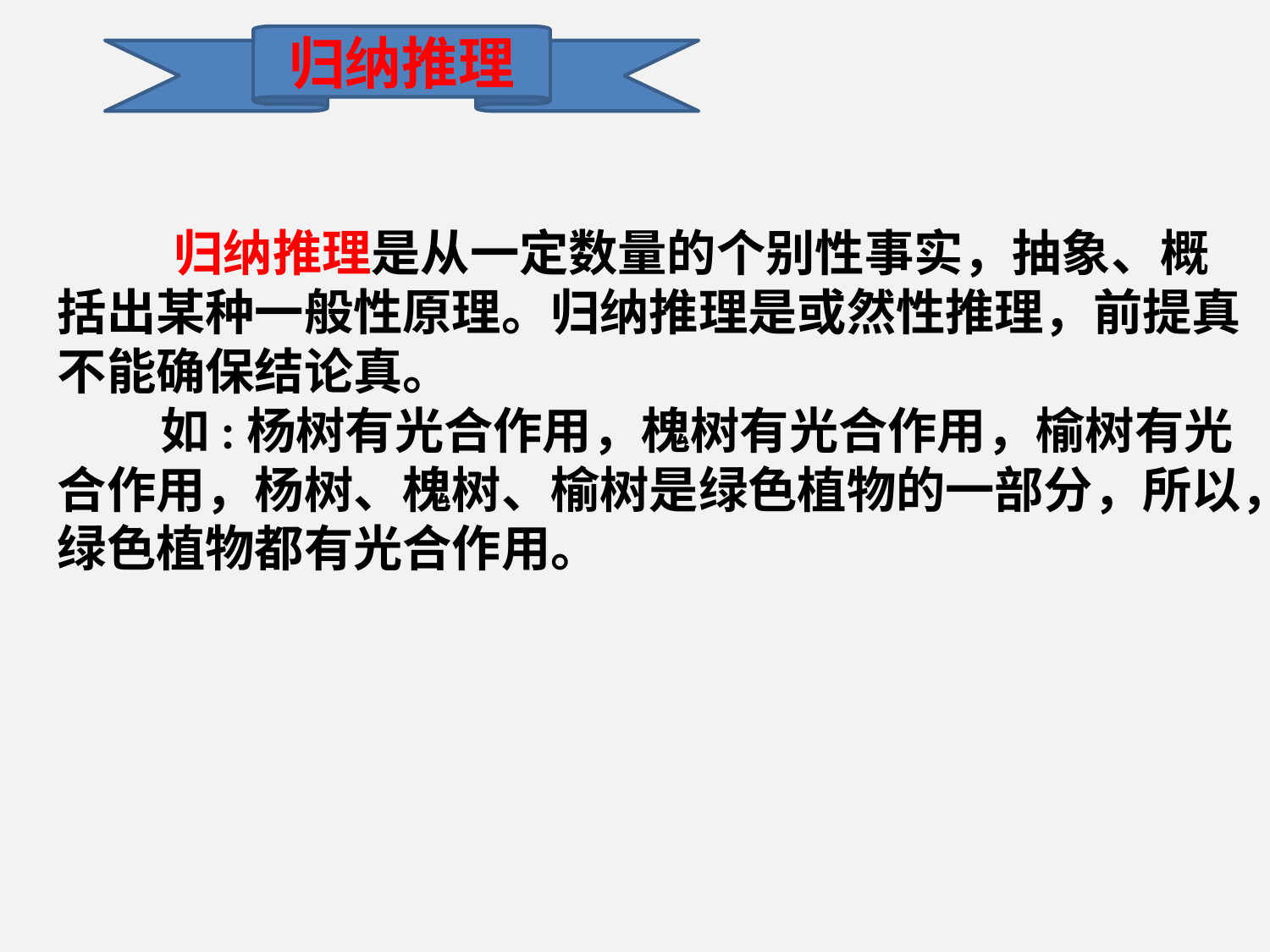

归纳推理

   归纳推理是从一定数量的个别性事实，抽象、概括出某种一般性原理。归纳推理是或然性推理，前提真不能确保结论真。
  如:杨树有光合作用，槐树有光合作用，榆树有光合作用，杨树、槐树、榆树是绿色植物的一部分，所以，绿色植物都有光合作用。